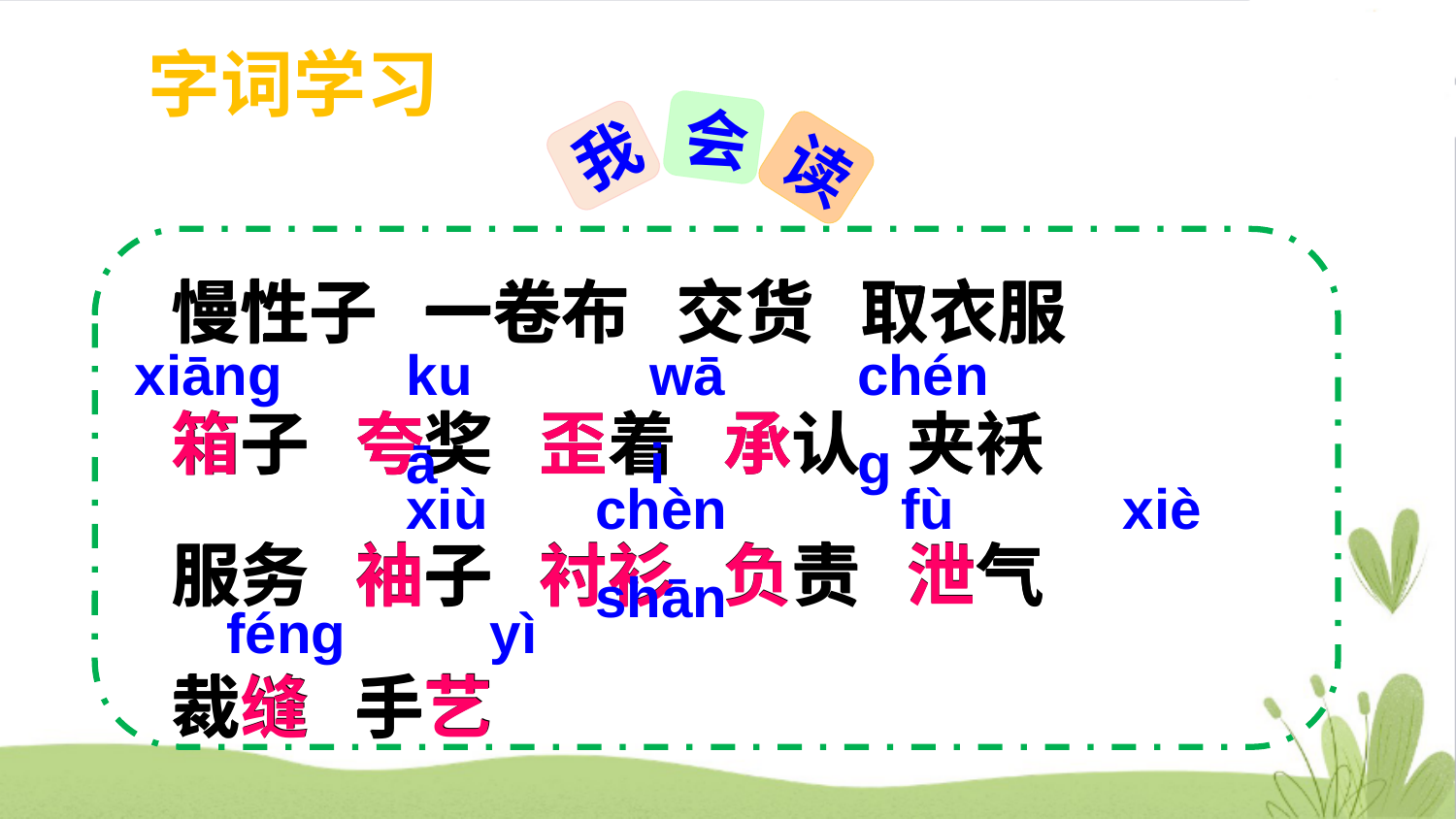

字词学习
会
我
读
慢性子   一卷布   交货   取衣服
箱子   夸奖   歪着   承认   夹袄
服务   袖子   衬衫   负责   泄气
裁缝   手艺
慢性子   一卷布   交货   取衣服
箱子   夸奖   歪着   承认   夹袄
服务   袖子   衬衫   负责   泄气
裁缝   手艺

xiānɡ
kuā
wāi
chénɡ
xiù
chèn shān
fù
xiè
fénɡ
yì